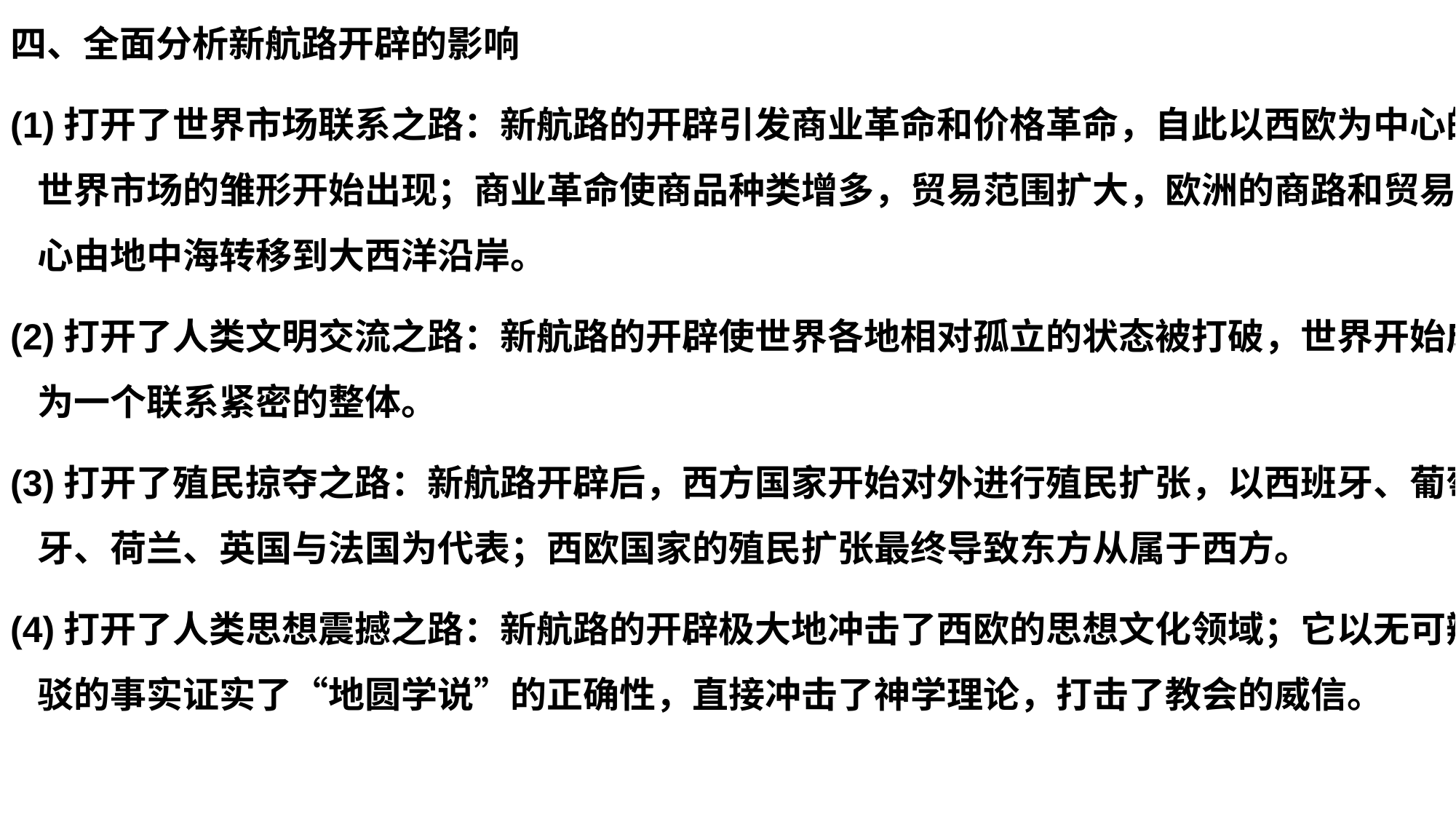

四、全面分析新航路开辟的影响
(1)打开了世界市场联系之路：新航路的开辟引发商业革命和价格革命，自此以西欧为中心的世界市场的雏形开始出现；商业革命使商品种类增多，贸易范围扩大，欧洲的商路和贸易中心由地中海转移到大西洋沿岸。
(2)打开了人类文明交流之路：新航路的开辟使世界各地相对孤立的状态被打破，世界开始成为一个联系紧密的整体。
(3)打开了殖民掠夺之路：新航路开辟后，西方国家开始对外进行殖民扩张，以西班牙、葡萄牙、荷兰、英国与法国为代表；西欧国家的殖民扩张最终导致东方从属于西方。
(4)打开了人类思想震撼之路：新航路的开辟极大地冲击了西欧的思想文化领域；它以无可辩驳的事实证实了“地圆学说”的正确性，直接冲击了神学理论，打击了教会的威信。